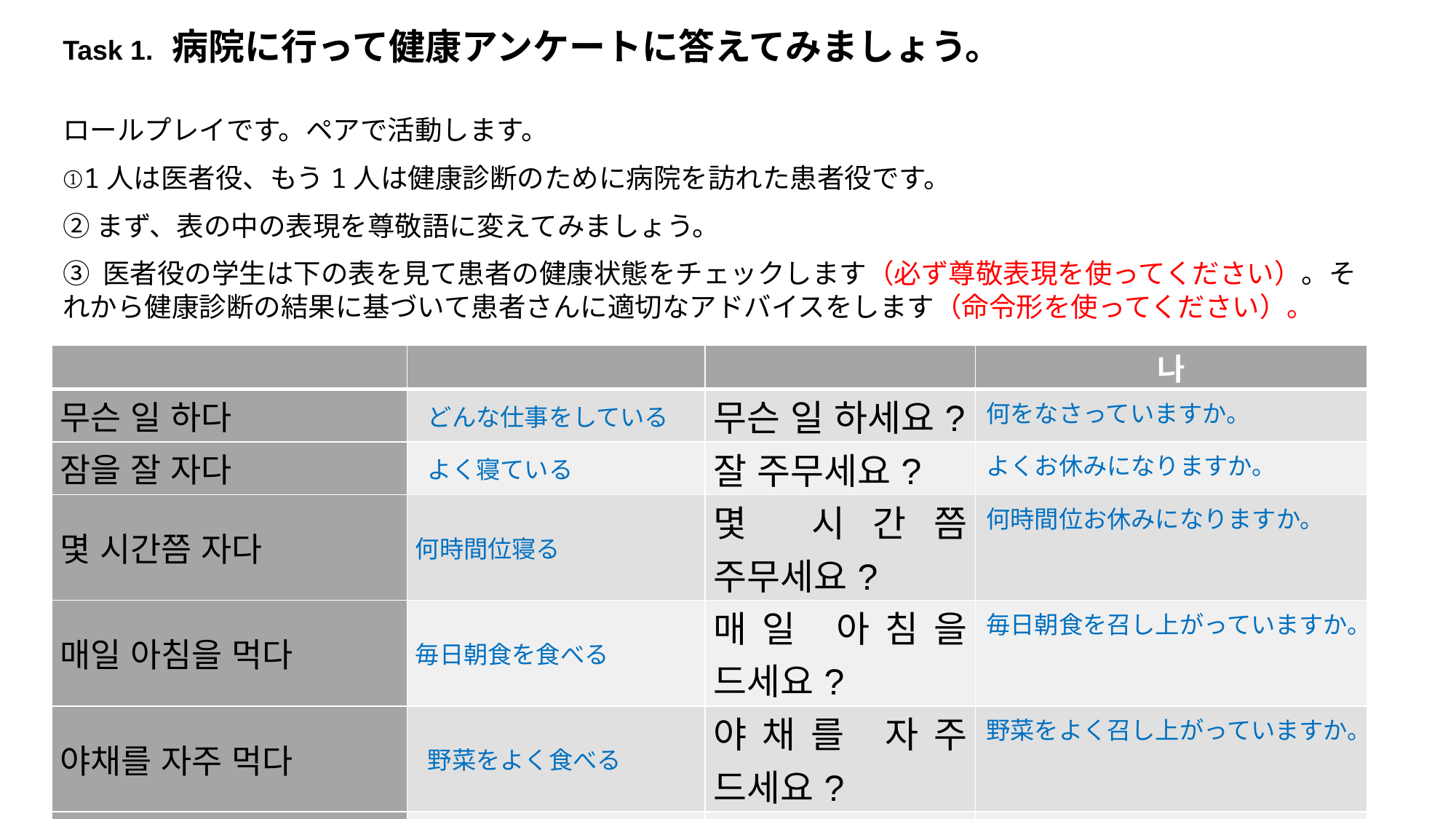

#
Task 1. 病院に行って健康アンケートに答えてみましょう。

ロールプレイです。ペアで活動します。
①1人は医者役、もう1人は健康診断のために病院を訪れた患者役です。
②まず、表の中の表現を尊敬語に変えてみましょう。
③ 医者役の学生は下の表を見て患者の健康状態をチェックします（必ず尊敬表現を使ってください）。それから健康診断の結果に基づいて患者さんに適切なアドバイスをします（命令形を使ってください）。

|  |  |  | 나 |
| --- | --- | --- | --- |
| 무슨 일 하다 | どんな仕事をしている | 무슨 일 하세요? | 何をなさっていますか。 |
| 잠을 잘 자다 | よく寝ている | 잘 주무세요? | よくお休みになりますか。 |
| 몇 시간쯤 자다 | 何時間位寝る | 몇 시간쯤 주무세요? | 何時間位お休みになりますか。 |
| 매일 아침을 먹다 | 毎日朝食を食べる | 매일 아침을 드세요? | 毎日朝食を召し上がっていますか。 |
| 야채를 자주 먹다 | 野菜をよく食べる | 야채를 자주 드세요? | 野菜をよく召し上がっていますか。 |
| 휴일에는 뭐 하다 | 休日には何する | 휴일에는 뭐 하세요? | 休日は何をなさいますか。 |
| 자주 운동하다 | よく運動する | 자주 운동하세요? | よく運動されますか。 |
| 술을 자주 마시다 | お酒をよく(頻繁に)飲む | 술을 자주 드세요? | お酒をよく召し上がりますか。 |
| 스트레스가 많다 | ストレスが多い | 스트레스가 많으세요? | ストレスが多いですか。 |